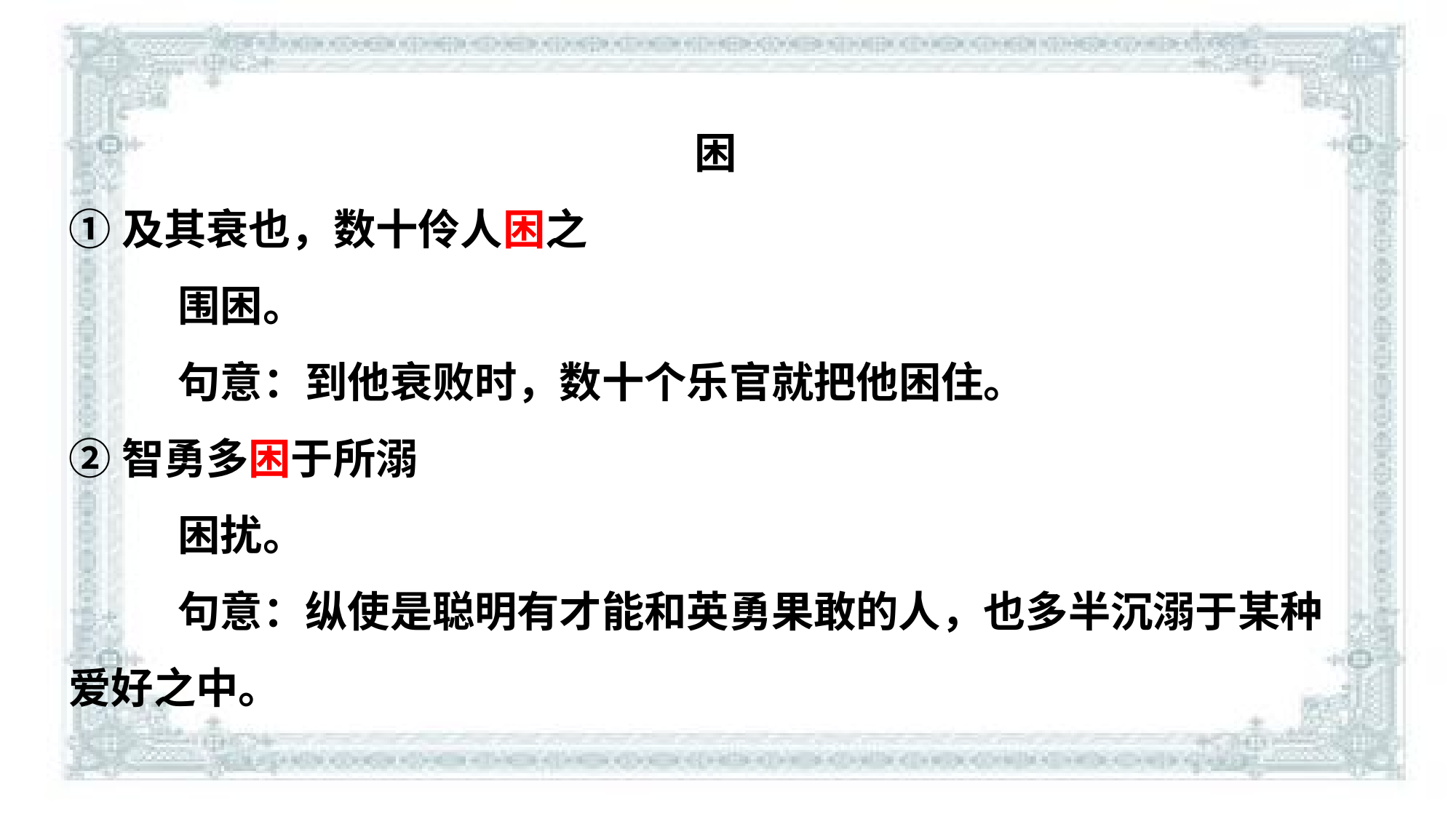

困
①及其衰也，数十伶人困之
	围困。
	句意：到他衰败时，数十个乐官就把他困住。
②智勇多困于所溺
	困扰。
	句意：纵使是聪明有才能和英勇果敢的人，也多半沉溺于某种爱好之中。